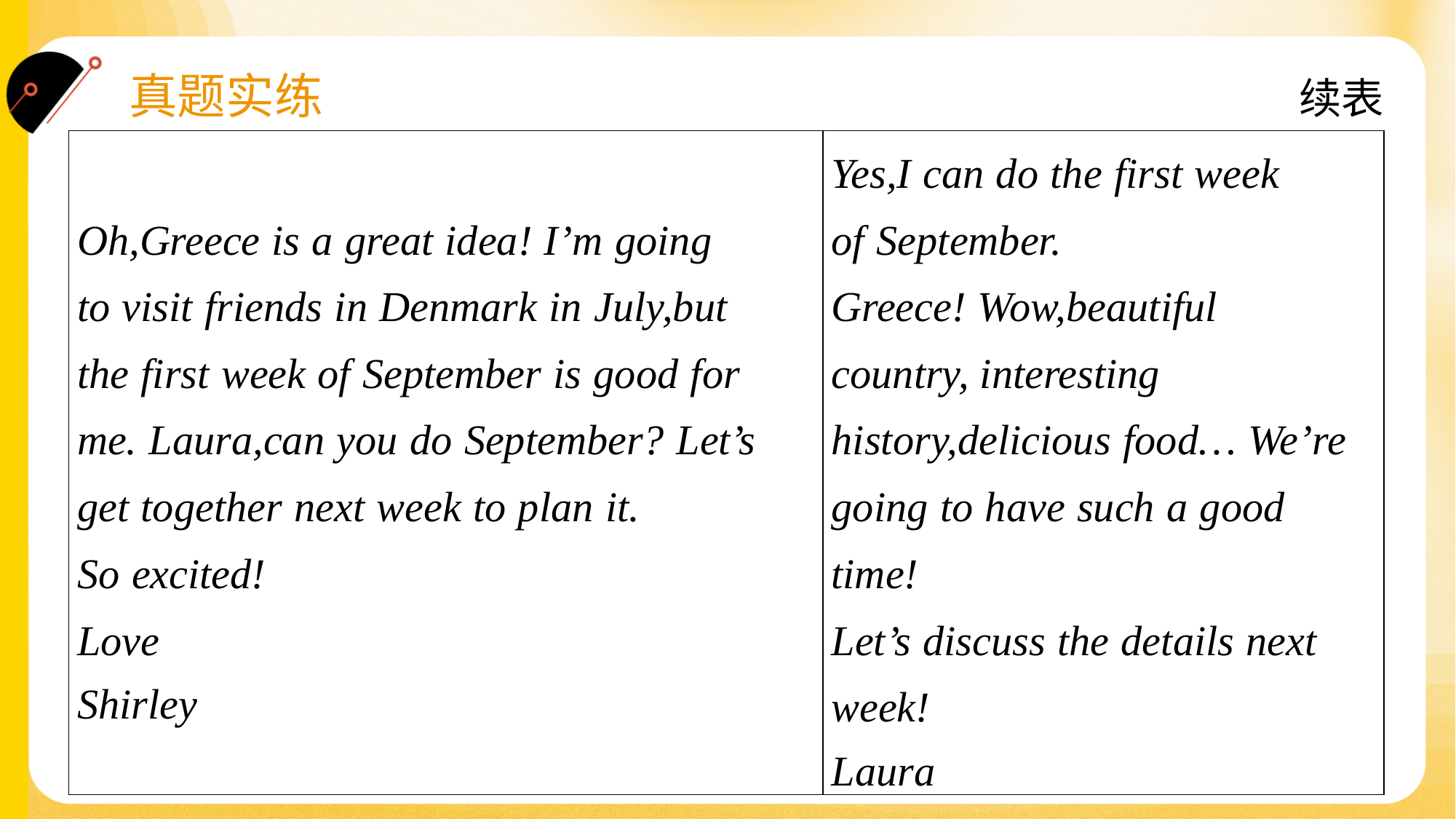

续表
| Oh,Greece is a great idea! I’m going to visit friends in Denmark in July,but the first week of September is good for me. Laura,can you do September? Let’s get together next week to plan it. So excited! Love Shirley | Yes,I can do the first week of September. Greece! Wow,beautiful country, interesting history,delicious food… We’re going to have such a good time! Let’s discuss the details next week! Laura |
| --- | --- |